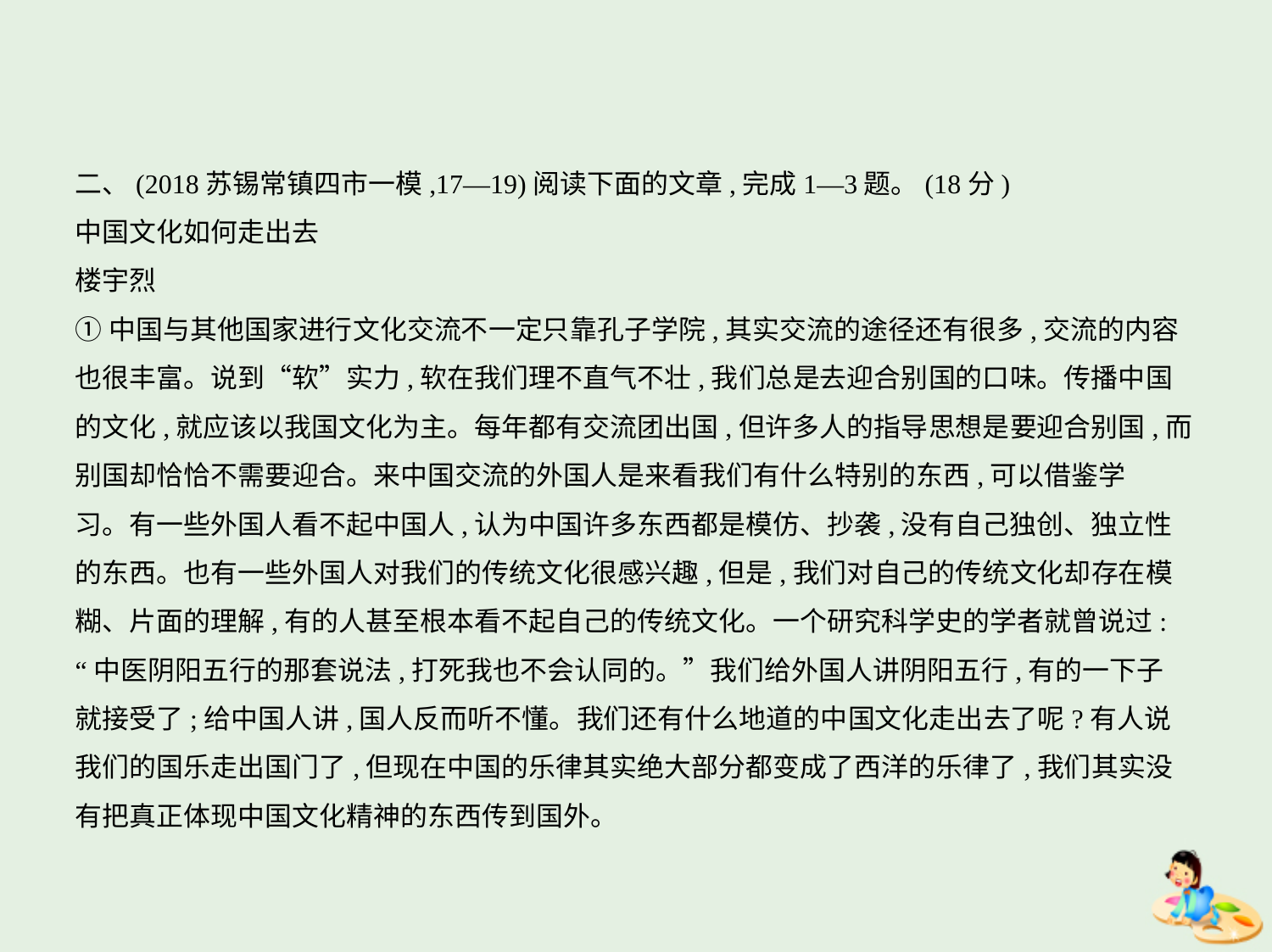

二、(2018苏锡常镇四市一模,17—19)阅读下面的文章,完成1—3题。(18分)
中国文化如何走出去
楼宇烈
①中国与其他国家进行文化交流不一定只靠孔子学院,其实交流的途径还有很多,交流的内容
也很丰富。说到“软”实力,软在我们理不直气不壮,我们总是去迎合别国的口味。传播中国
的文化,就应该以我国文化为主。每年都有交流团出国,但许多人的指导思想是要迎合别国,而
别国却恰恰不需要迎合。来中国交流的外国人是来看我们有什么特别的东西,可以借鉴学
习。有一些外国人看不起中国人,认为中国许多东西都是模仿、抄袭,没有自己独创、独立性
的东西。也有一些外国人对我们的传统文化很感兴趣,但是,我们对自己的传统文化却存在模
糊、片面的理解,有的人甚至根本看不起自己的传统文化。一个研究科学史的学者就曾说过:
“中医阴阳五行的那套说法,打死我也不会认同的。”我们给外国人讲阴阳五行,有的一下子
就接受了;给中国人讲,国人反而听不懂。我们还有什么地道的中国文化走出去了呢?有人说
我们的国乐走出国门了,但现在中国的乐律其实绝大部分都变成了西洋的乐律了,我们其实没
有把真正体现中国文化精神的东西传到国外。